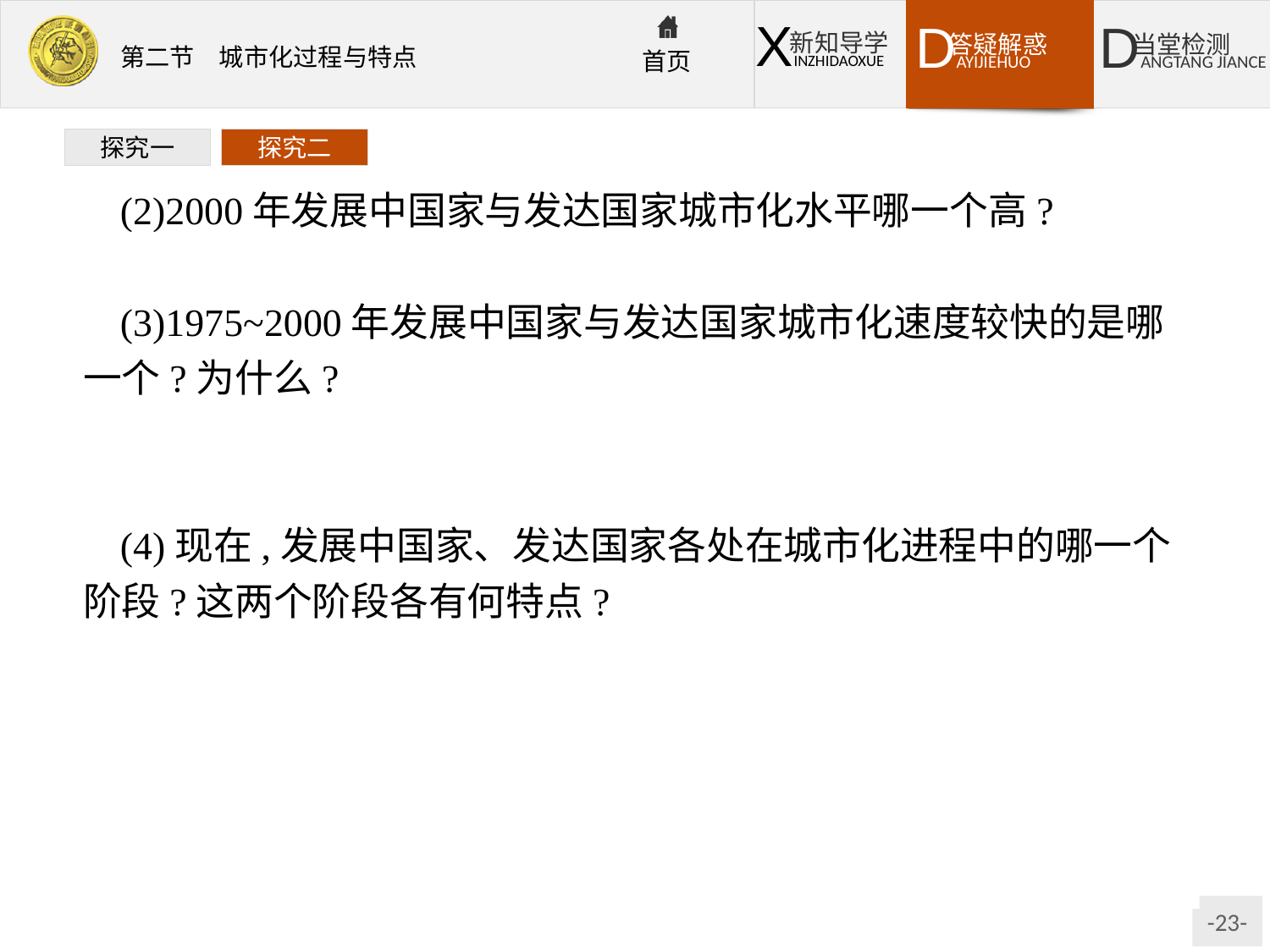

探究一
探究二
(2)2000年发展中国家与发达国家城市化水平哪一个高?
提示发达国家城市化水平高,发展中国家城市化水平低。
(3)1975~2000年发展中国家与发达国家城市化速度较快的是哪一个?为什么?
提示发展中国家。原因:发展中国家城市经济迅速发展,有更多的就业机会,吸引更多的劳动力入城。
(4)现在,发展中国家、发达国家各处在城市化进程中的哪一个阶段?这两个阶段各有何特点?
提示发展中国家处于中期阶段。特点:城市化推进很快,市区出现劳动力过剩、交通拥挤、住房紧张、环境恶化等问题。出现郊区城市化现象。
发达国家处于后期阶段。特点:城市化水平比较高,城市人口比重的增长趋缓甚至停滞。出现逆城市化现象。